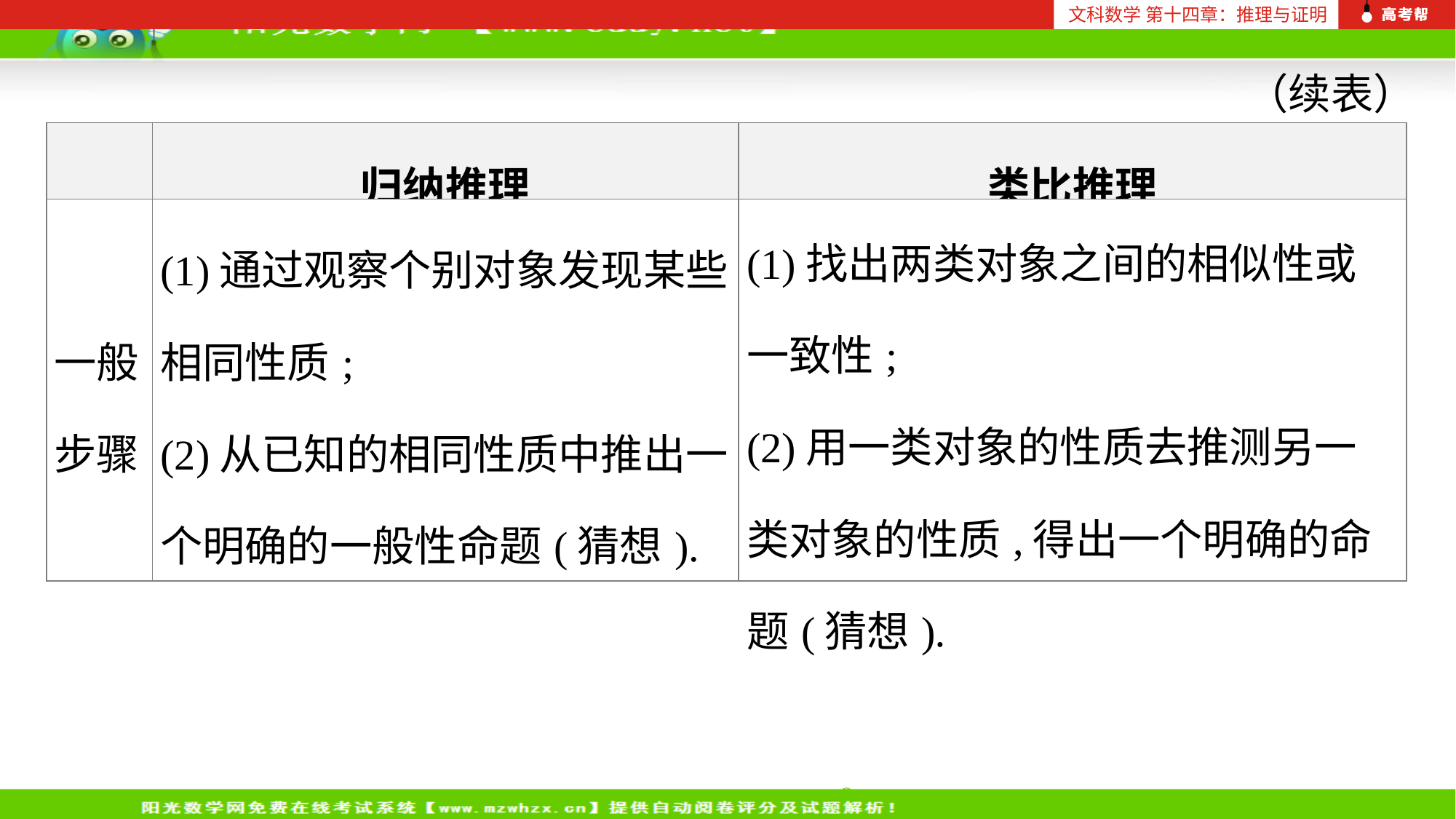

文科数学 第十四章：推理与证明

（续表）
|  | 归纳推理 | 类比推理 |
| --- | --- | --- |
| 一般步骤 | (1)通过观察个别对象发现某些相同性质; (2)从已知的相同性质中推出一个明确的一般性命题(猜想). | (1)找出两类对象之间的相似性或一致性; (2)用一类对象的性质去推测另一类对象的性质,得出一个明确的命题(猜想). |
文科数学 第十五章